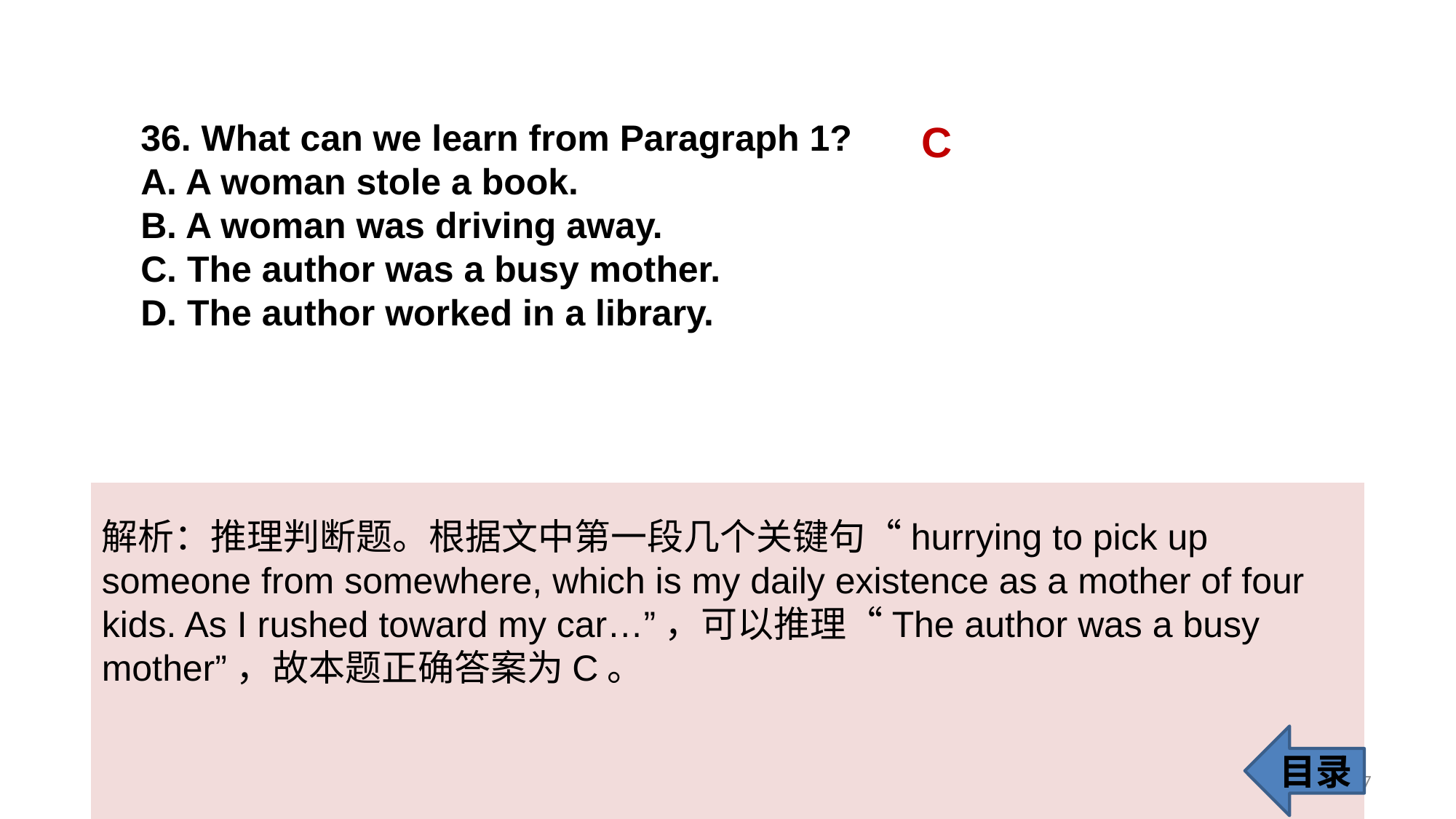

C
36. What can we learn from Paragraph 1?
A. A woman stole a book.
B. A woman was driving away.
C. The author was a busy mother.
D. The author worked in a library.

解析：推理判断题。根据文中第一段几个关键句“hurrying to pick up someone from somewhere, which is my daily existence as a mother of four kids. As I rushed toward my car…”，可以推理“The author was a busy mother”，故本题正确答案为C。
目录
37